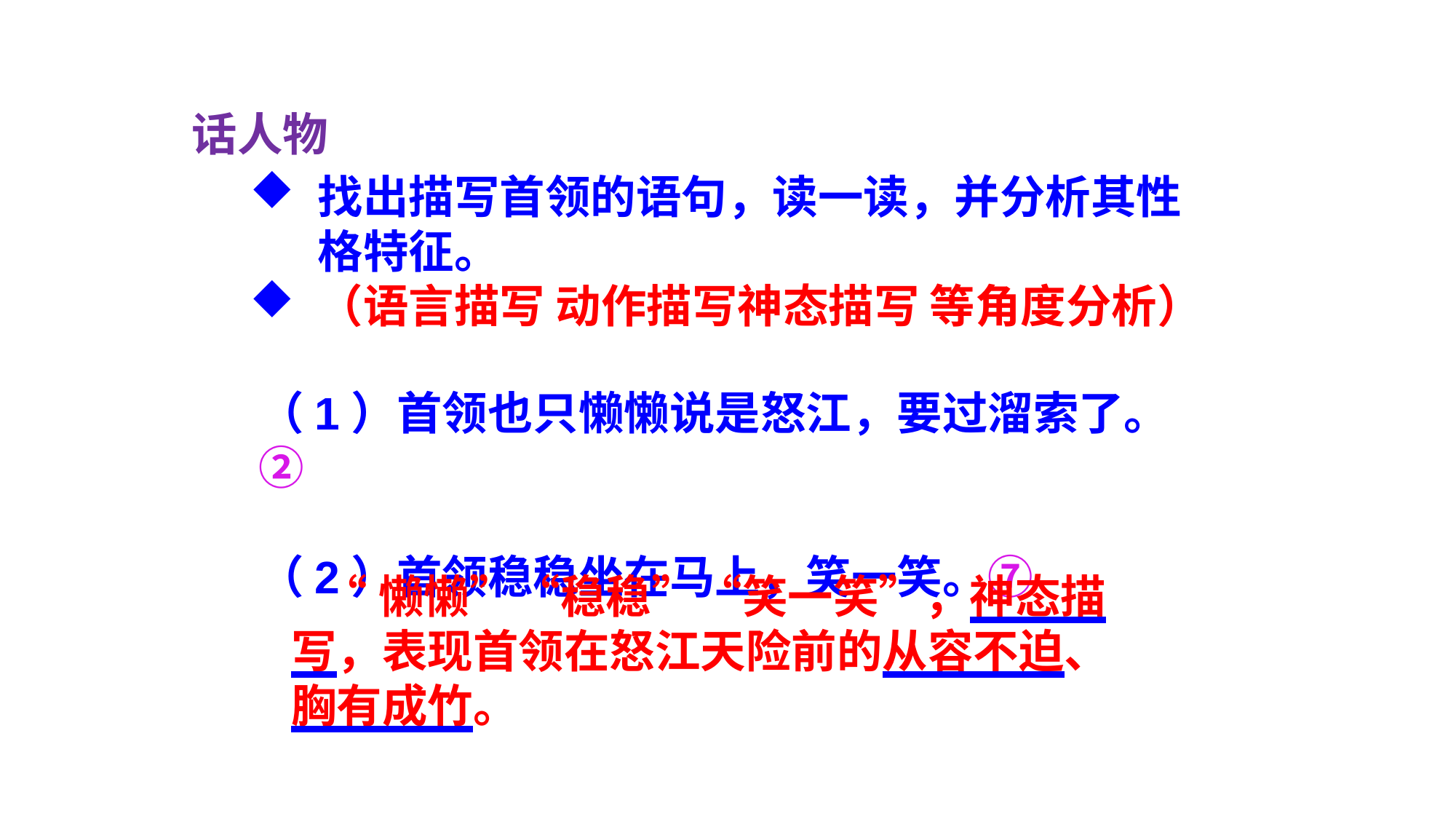

话人物
找出描写首领的语句，读一读，并分析其性格特征。
（语言描写 动作描写神态描写 等角度分析）
（1）首领也只懒懒说是怒江，要过溜索了。②

（2）首领稳稳坐在马上，笑一笑。⑦
   “懒懒”“稳稳”“笑一笑”，神态描写，表现首领在怒江天险前的从容不迫、胸有成竹。